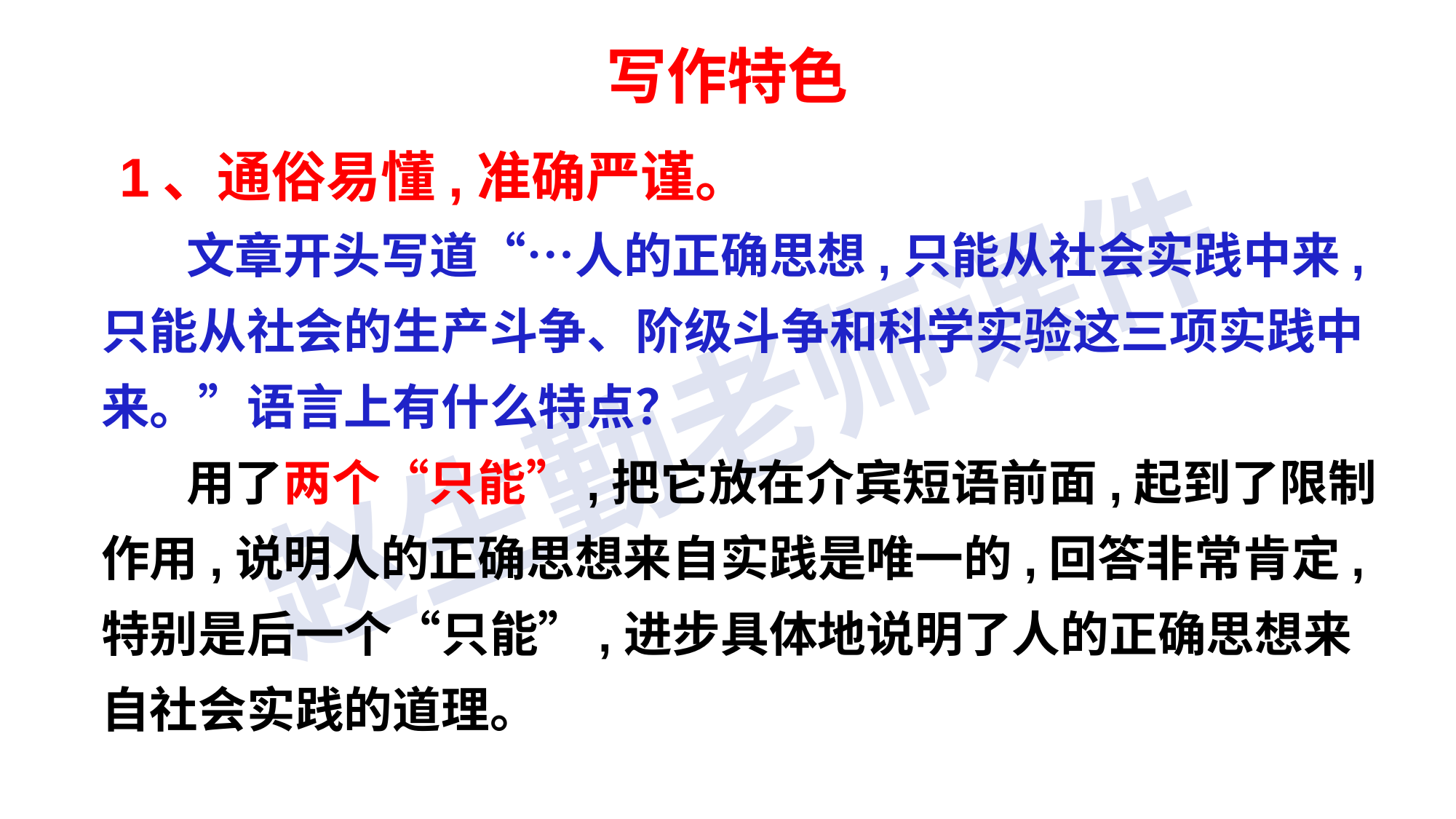

写作特色
1、通俗易懂,准确严谨。
     文章开头写道“…人的正确思想,只能从社会实践中来,只能从社会的生产斗争、阶级斗争和科学实验这三项实践中来。”语言上有什么特点？
     用了两个“只能”,把它放在介宾短语前面,起到了限制作用,说明人的正确思想来自实践是唯一的,回答非常肯定,特别是后一个“只能”,进步具体地说明了人的正确思想来自社会实践的道理。